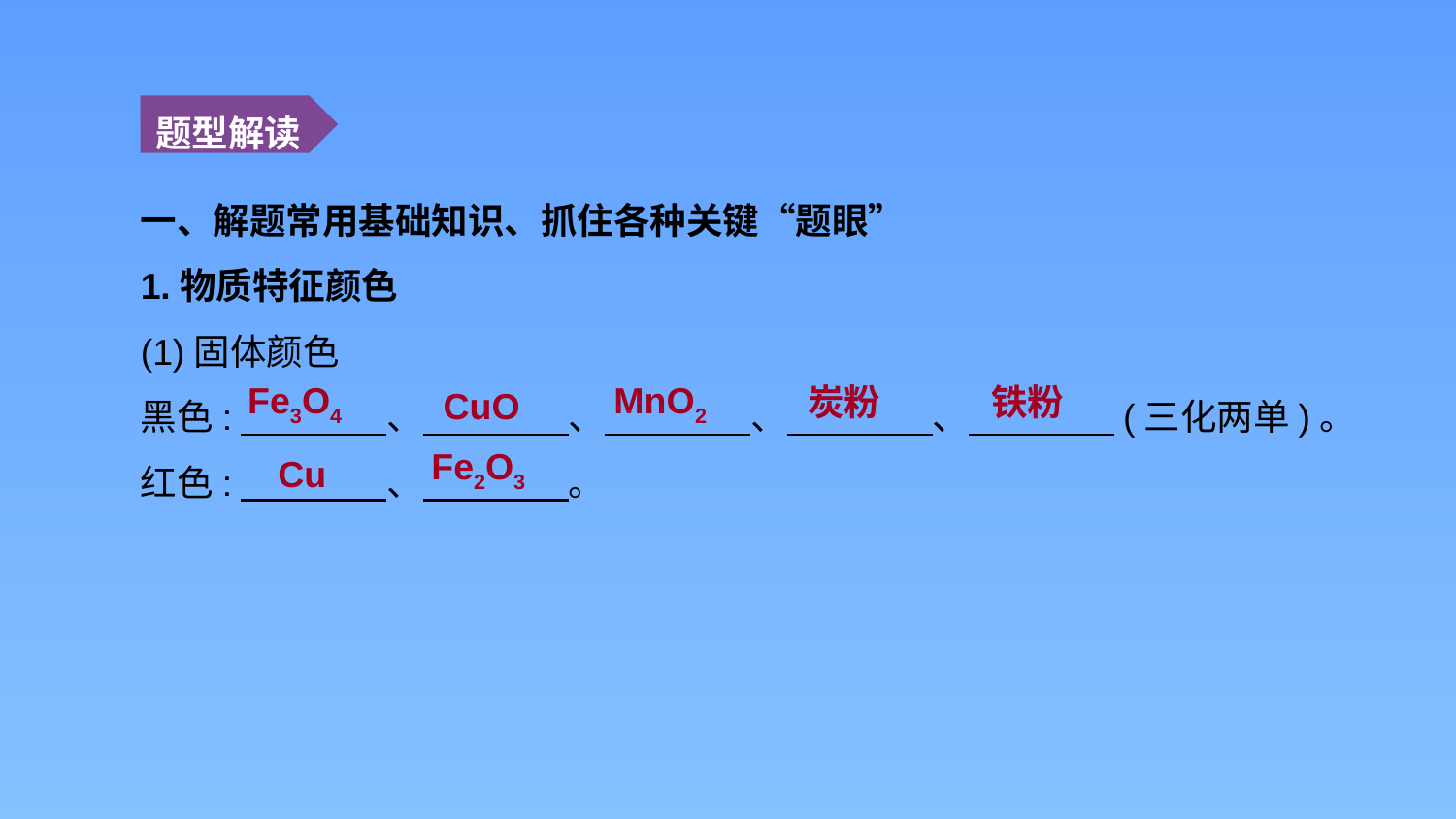

题型解读

一、解题常用基础知识、抓住各种关键“题眼”
1.物质特征颜色
(1)固体颜色
黑色:　　　　、　　　　、　　　　、　　　　、　　　　(三化两单)。
红色:　　　　、　　　　。
Fe3O4
MnO2
铁粉
炭粉
CuO
Fe2O3
Cu